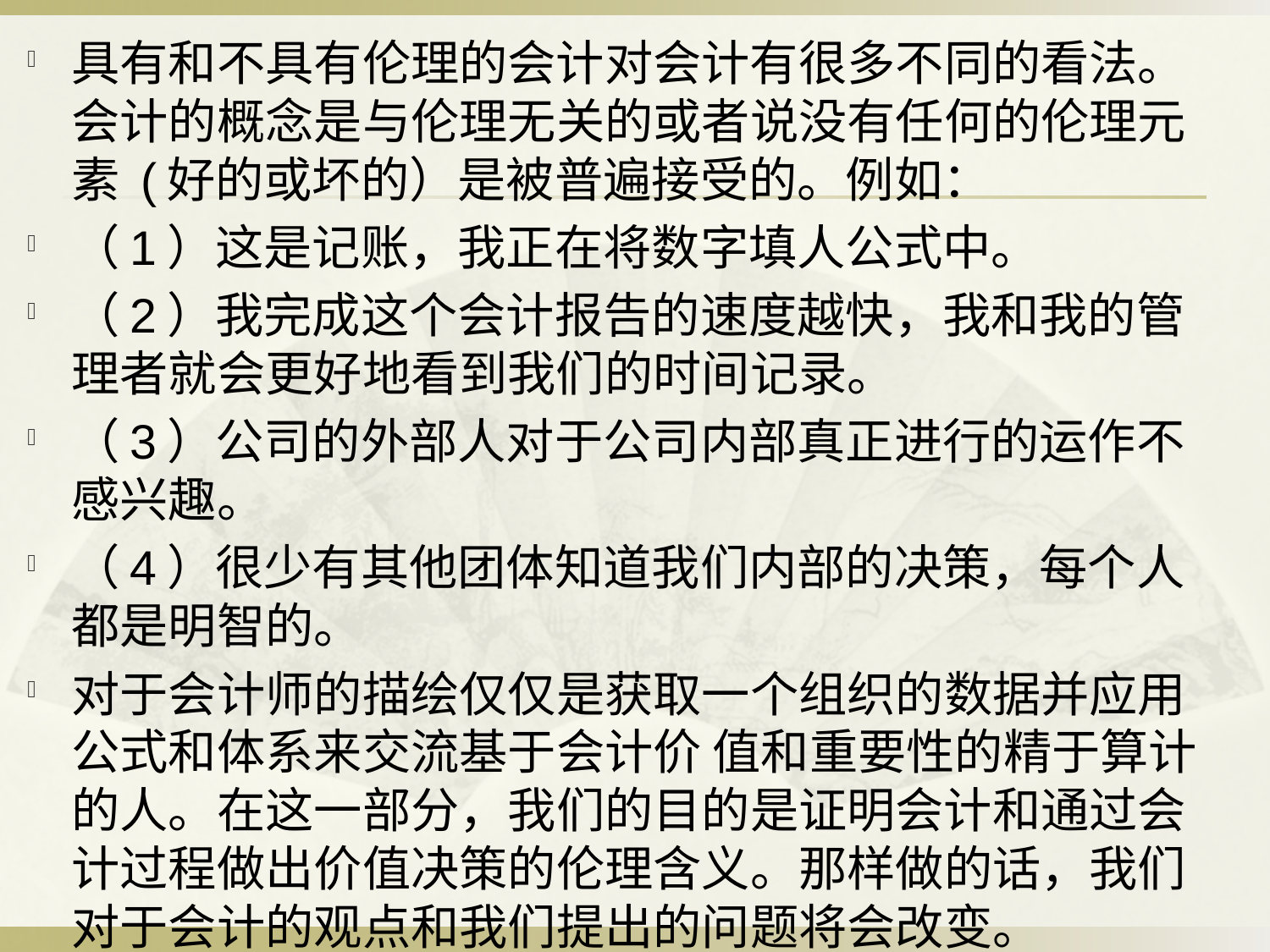

具有和不具有伦理的会计对会计有很多不同的看法。会计的概念是与伦理无关的或者说没有任何的伦理元素 (好的或坏的）是被普遍接受的。例如：
（1）这是记账，我正在将数字填人公式中。
（2）我完成这个会计报告的速度越快，我和我的管理者就会更好地看到我们的时间记录。
（3）公司的外部人对于公司内部真正进行的运作不感兴趣。
（4）很少有其他团体知道我们内部的决策，每个人都是明智的。
对于会计师的描绘仅仅是获取一个组织的数据并应用公式和体系来交流基于会计价 值和重要性的精于算计的人。在这一部分，我们的目的是证明会计和通过会计过程做出价值决策的伦理含义。那样做的话，我们对于会计的观点和我们提出的问题将会改变。
#